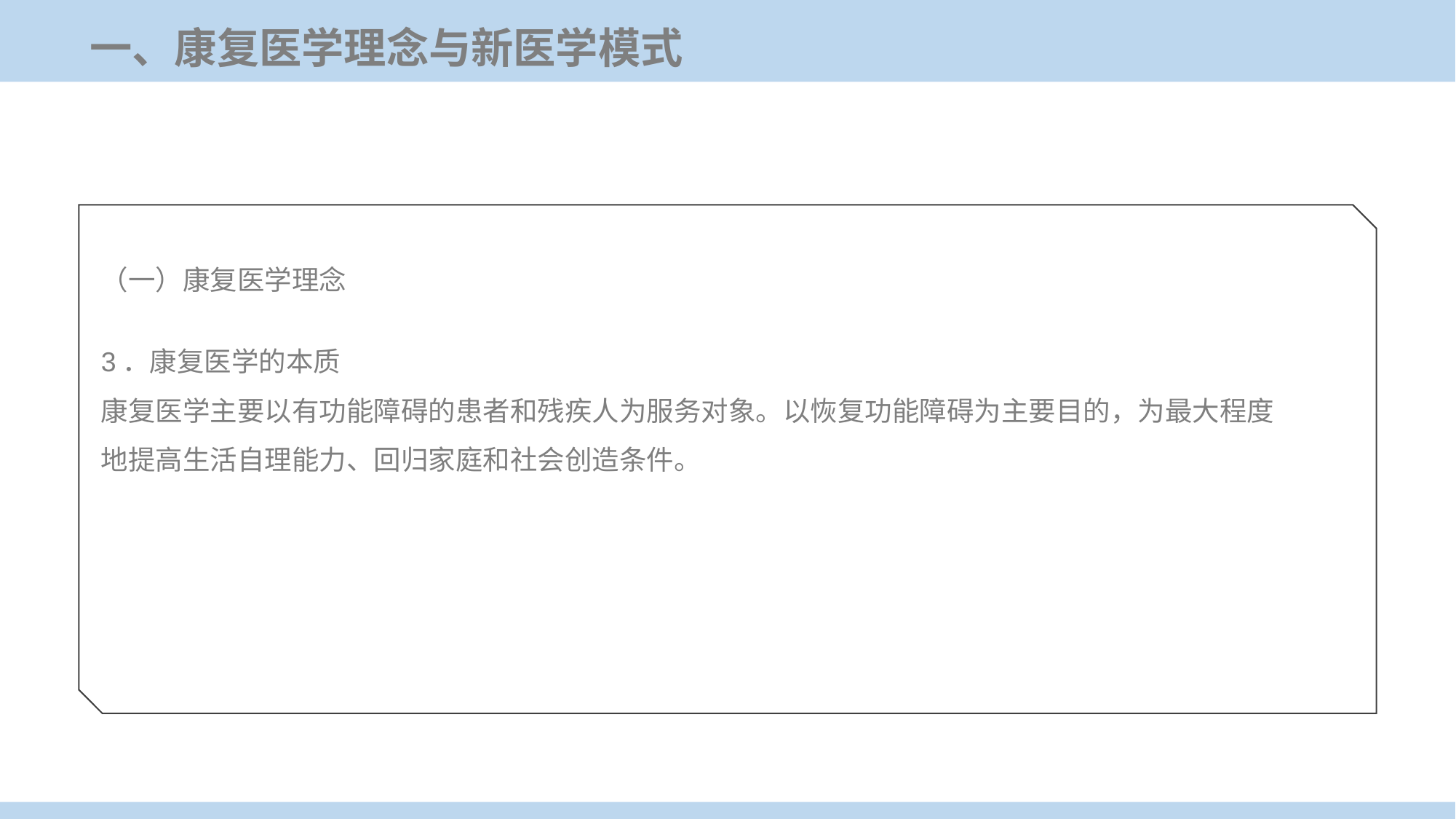

一、康复医学理念与新医学模式

（一）康复医学理念

3．康复医学的本质
康复医学主要以有功能障碍的患者和残疾人为服务对象。以恢复功能障碍为主要目的，为最大程度地提高生活自理能力、回归家庭和社会创造条件。